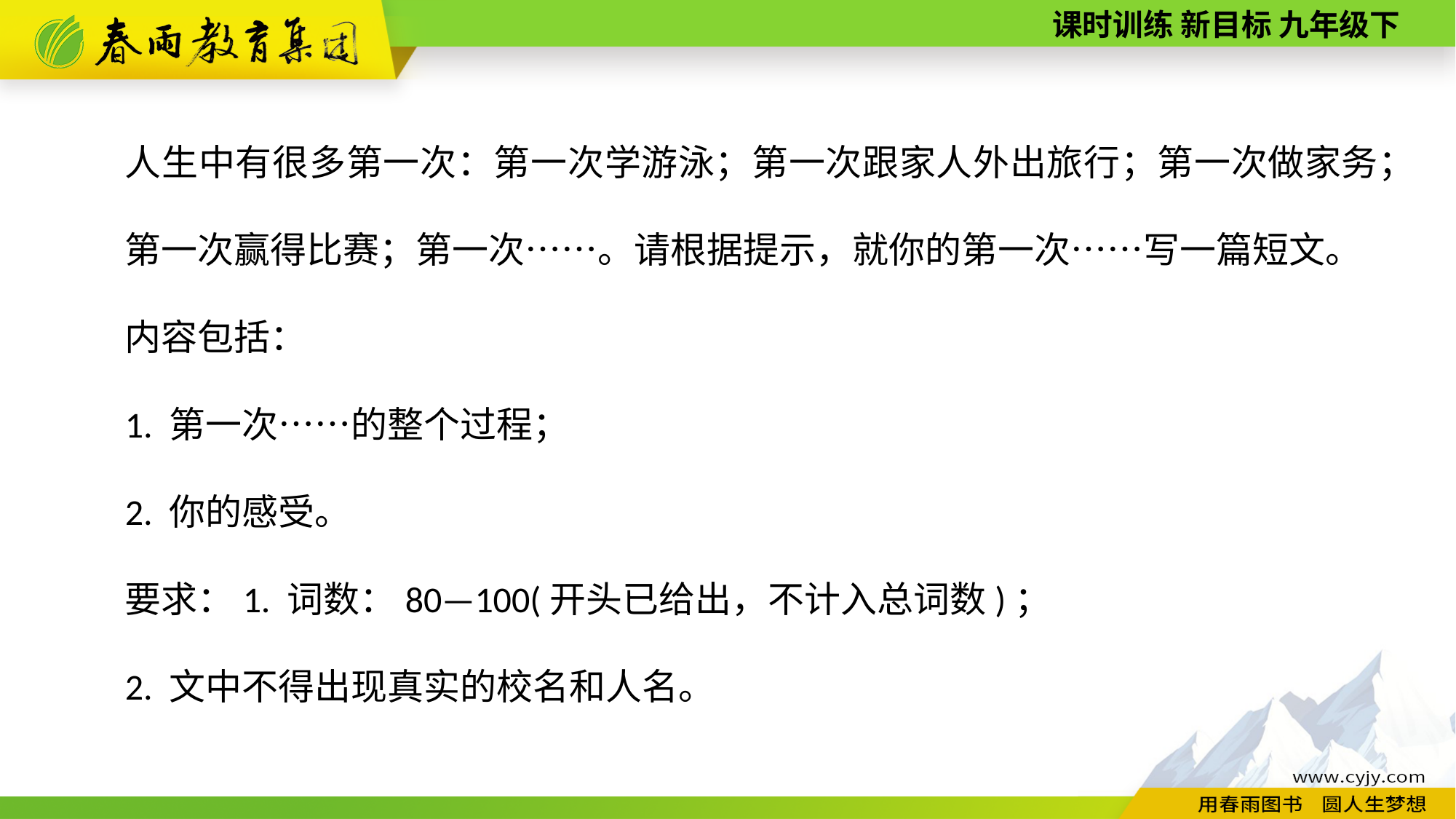

人生中有很多第一次：第一次学游泳；第一次跟家人外出旅行；第一次做家务；第一次赢得比赛；第一次……。请根据提示，就你的第一次……写一篇短文。
内容包括：
1. 第一次……的整个过程；
2. 你的感受。
要求：1. 词数：80—100(开头已给出，不计入总词数)；
2. 文中不得出现真实的校名和人名。